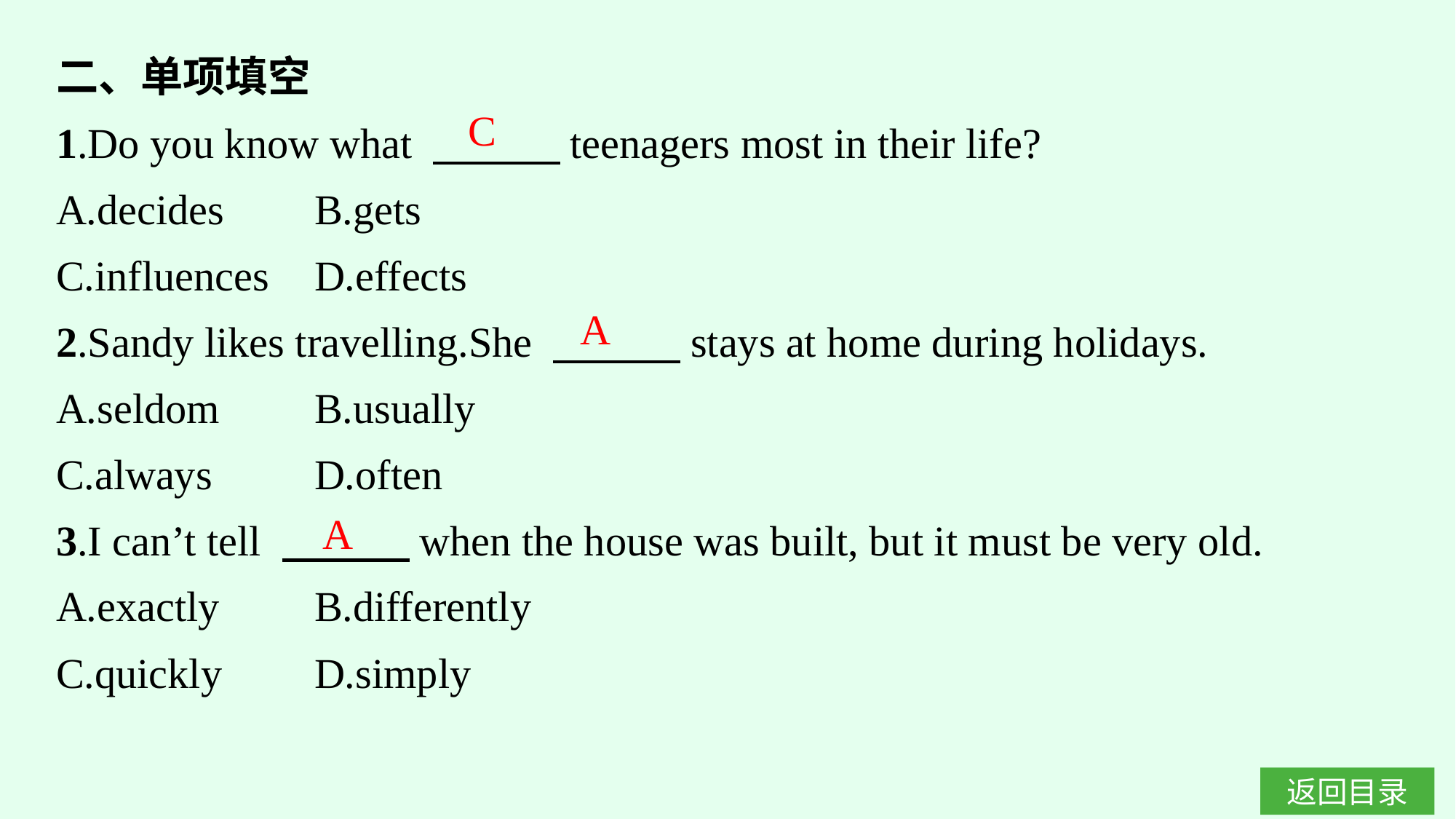

二、单项填空
1.Do you know what 　　　teenagers most in their life?
A.decides	B.gets
C.influences	D.effects
2.Sandy likes travelling.She 　　　stays at home during holidays.
A.seldom	B.usually
C.always	D.often
3.I can’t tell 　　　when the house was built, but it must be very old.
A.exactly	B.differently
C.quickly	D.simply
C
A
A